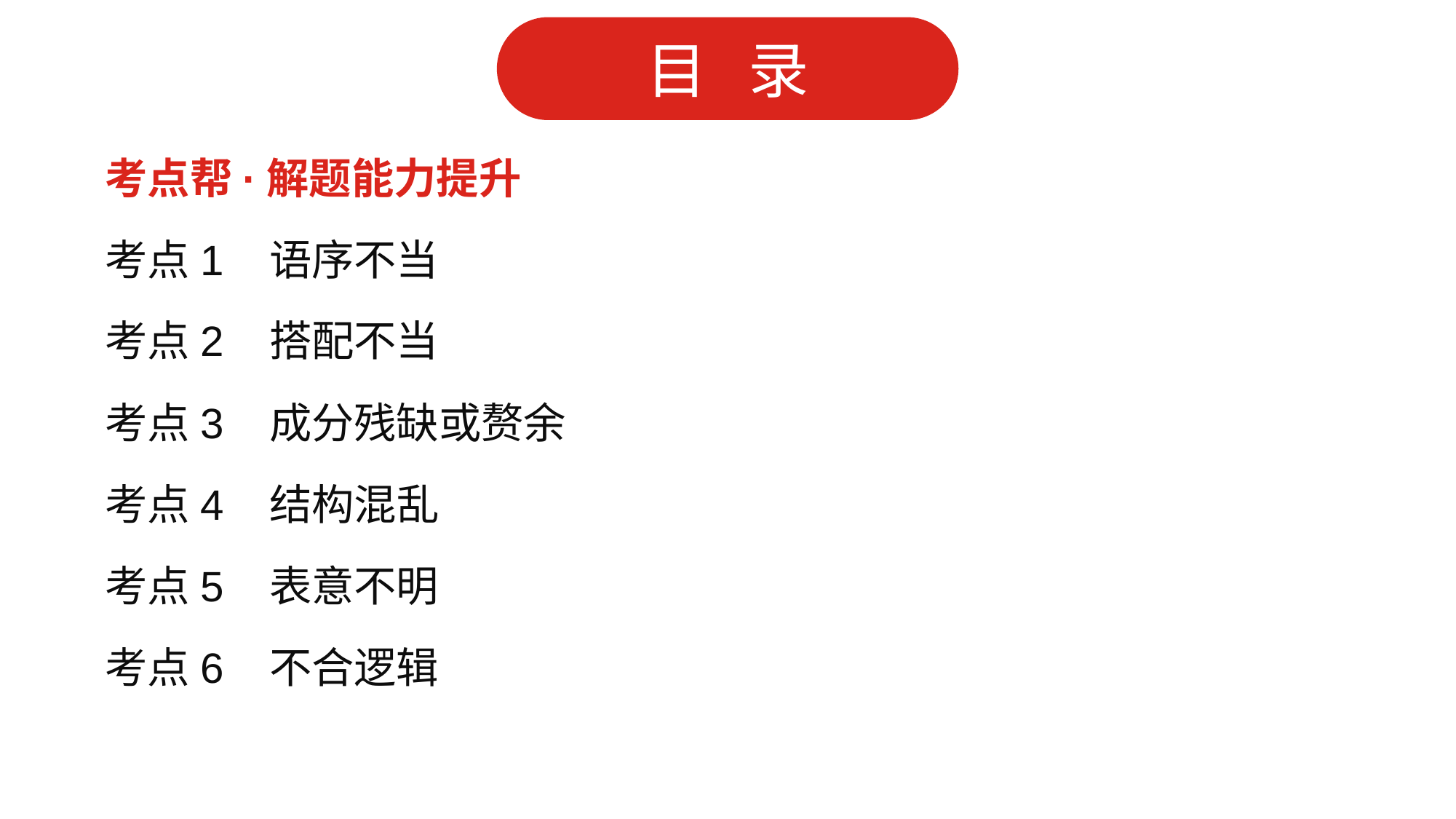

考点帮·解题能力提升
考点1   语序不当
考点2   搭配不当
考点3   成分残缺或赘余
考点4   结构混乱
考点5   表意不明
考点6   不合逻辑